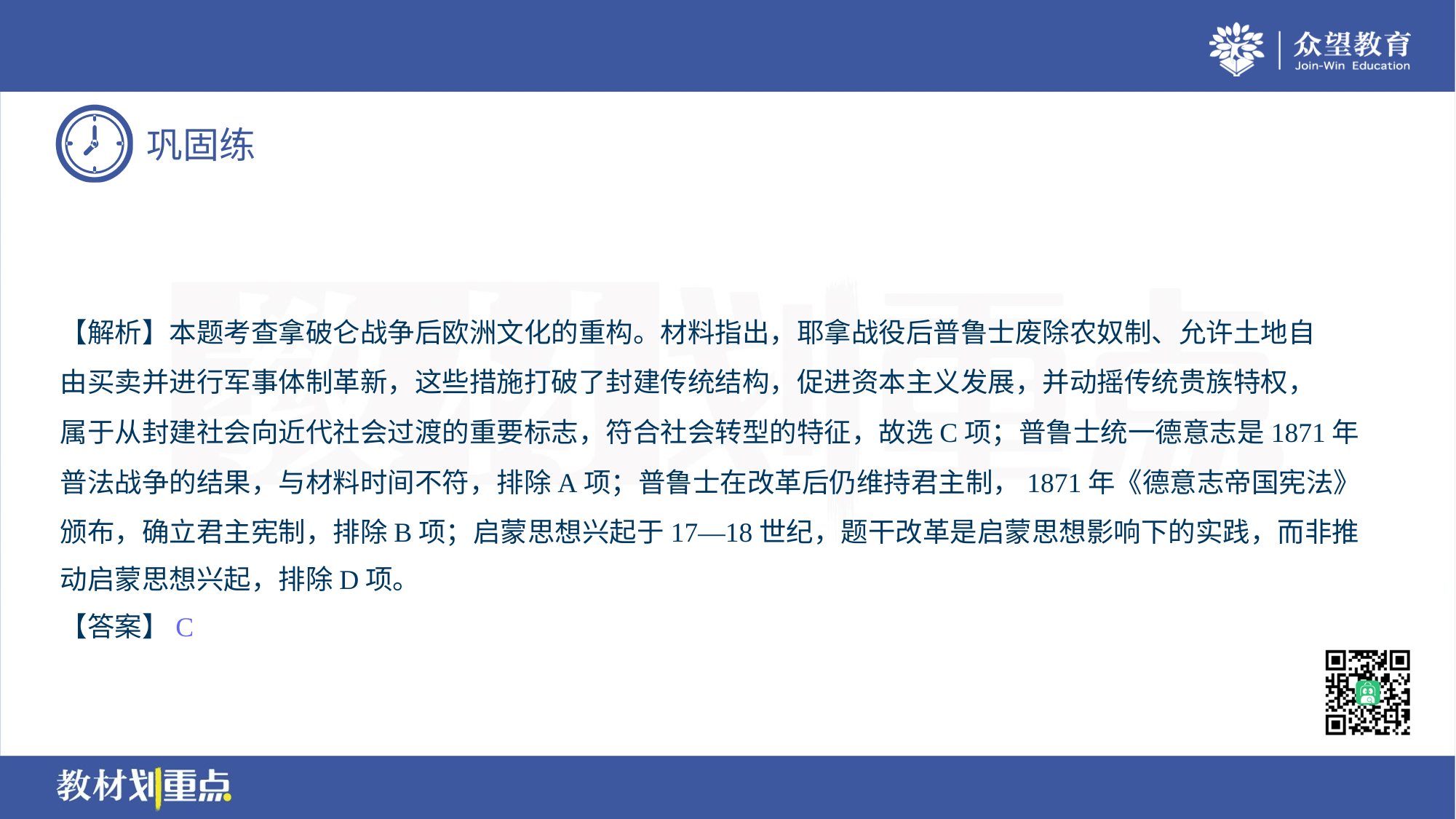

【解析】本题考查拿破仑战争后欧洲文化的重构。材料指出，耶拿战役后普鲁士废除农奴制、允许土地自
由买卖并进行军事体制革新，这些措施打破了封建传统结构，促进资本主义发展，并动摇传统贵族特权，
属于从封建社会向近代社会过渡的重要标志，符合社会转型的特征，故选C项；普鲁士统一德意志是1871年
普法战争的结果，与材料时间不符，排除A项；普鲁士在改革后仍维持君主制，1871年《德意志帝国宪法》
颁布，确立君主宪制，排除B项；启蒙思想兴起于17—18世纪，题干改革是启蒙思想影响下的实践，而非推
动启蒙思想兴起，排除D项。
【答案】C